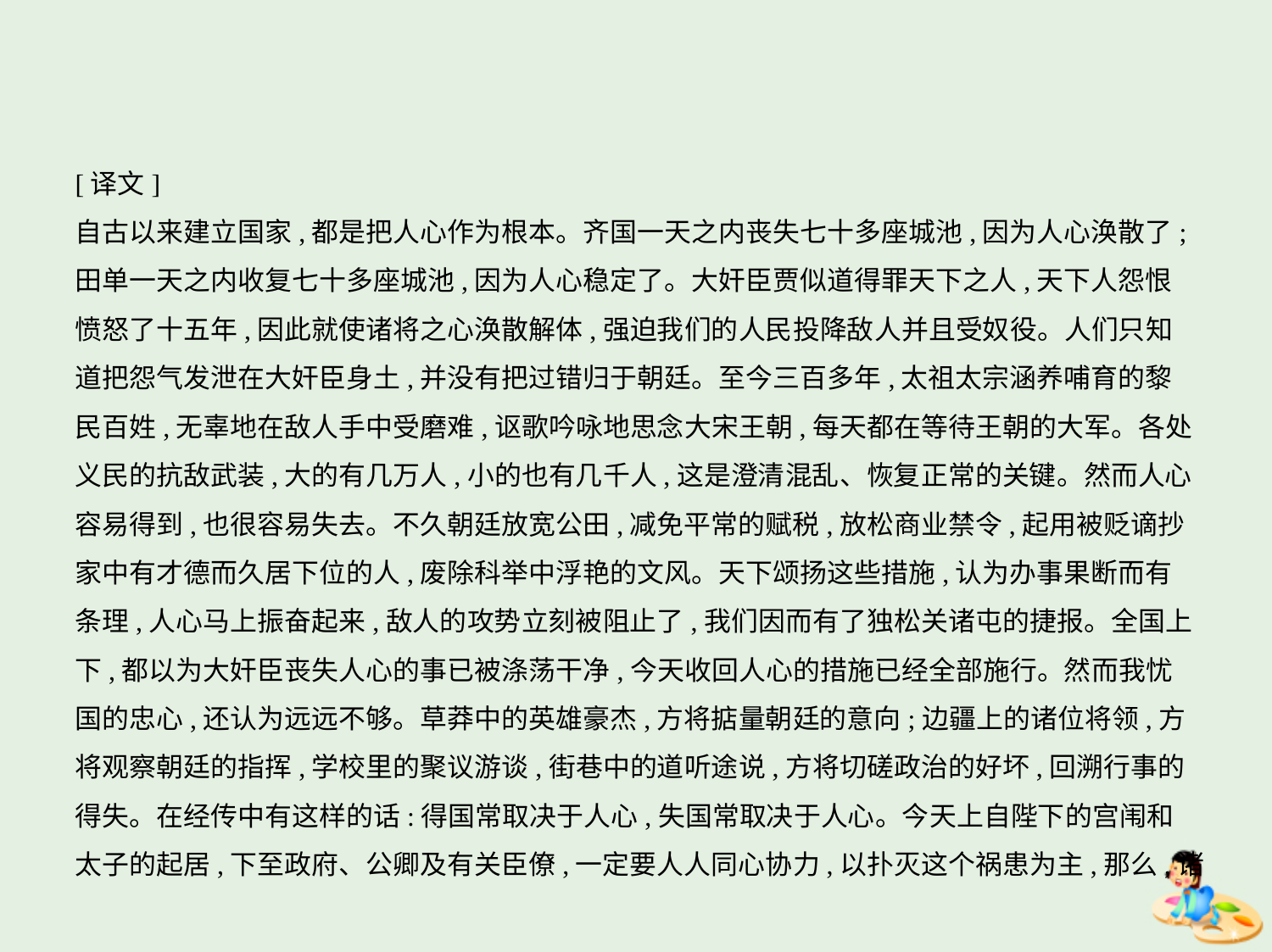

[译文]
自古以来建立国家,都是把人心作为根本。齐国一天之内丧失七十多座城池,因为人心涣散了;
田单一天之内收复七十多座城池,因为人心稳定了。大奸臣贾似道得罪天下之人,天下人怨恨
愤怒了十五年,因此就使诸将之心涣散解体,强迫我们的人民投降敌人并且受奴役。人们只知
道把怨气发泄在大奸臣身土,并没有把过错归于朝廷。至今三百多年,太祖太宗涵养哺育的黎
民百姓,无辜地在敌人手中受磨难,讴歌吟咏地思念大宋王朝,每天都在等待王朝的大军。各处
义民的抗敌武装,大的有几万人,小的也有几千人,这是澄清混乱、恢复正常的关键。然而人心
容易得到,也很容易失去。不久朝廷放宽公田,减免平常的赋税,放松商业禁令,起用被贬谪抄
家中有才德而久居下位的人,废除科举中浮艳的文风。天下颂扬这些措施,认为办事果断而有
条理,人心马上振奋起来,敌人的攻势立刻被阻止了,我们因而有了独松关诸屯的捷报。全国上
下,都以为大奸臣丧失人心的事已被涤荡干净,今天收回人心的措施已经全部施行。然而我忧
国的忠心,还认为远远不够。草莽中的英雄豪杰,方将掂量朝廷的意向;边疆上的诸位将领,方
将观察朝廷的指挥,学校里的聚议游谈,街巷中的道听途说,方将切磋政治的好坏,回溯行事的
得失。在经传中有这样的话:得国常取决于人心,失国常取决于人心。今天上自陛下的宫闱和
太子的起居,下至政府、公卿及有关臣僚,一定要人人同心协力,以扑灭这个祸患为主,那么,诸